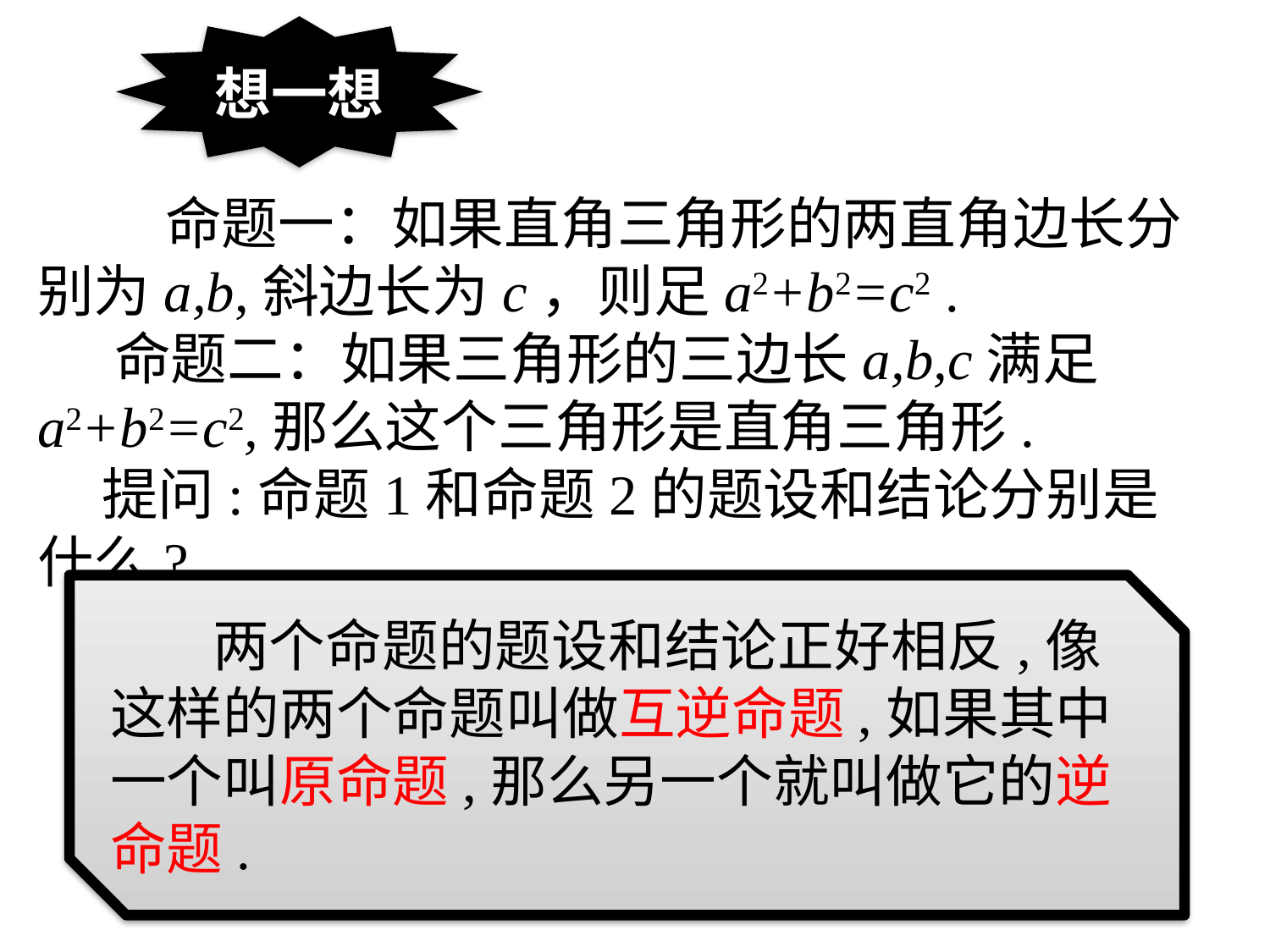

想一想
         命题一：如果直角三角形的两直角边长分别为a,b,斜边长为c，则足a2+b2=c2 .
     命题二：如果三角形的三边长a,b,c满足a2+b2=c2,那么这个三角形是直角三角形.
    提问:命题1和命题2的题设和结论分别是什么?
       两个命题的题设和结论正好相反,像这样的两个命题叫做互逆命题,如果其中一个叫原命题,那么另一个就叫做它的逆命题.